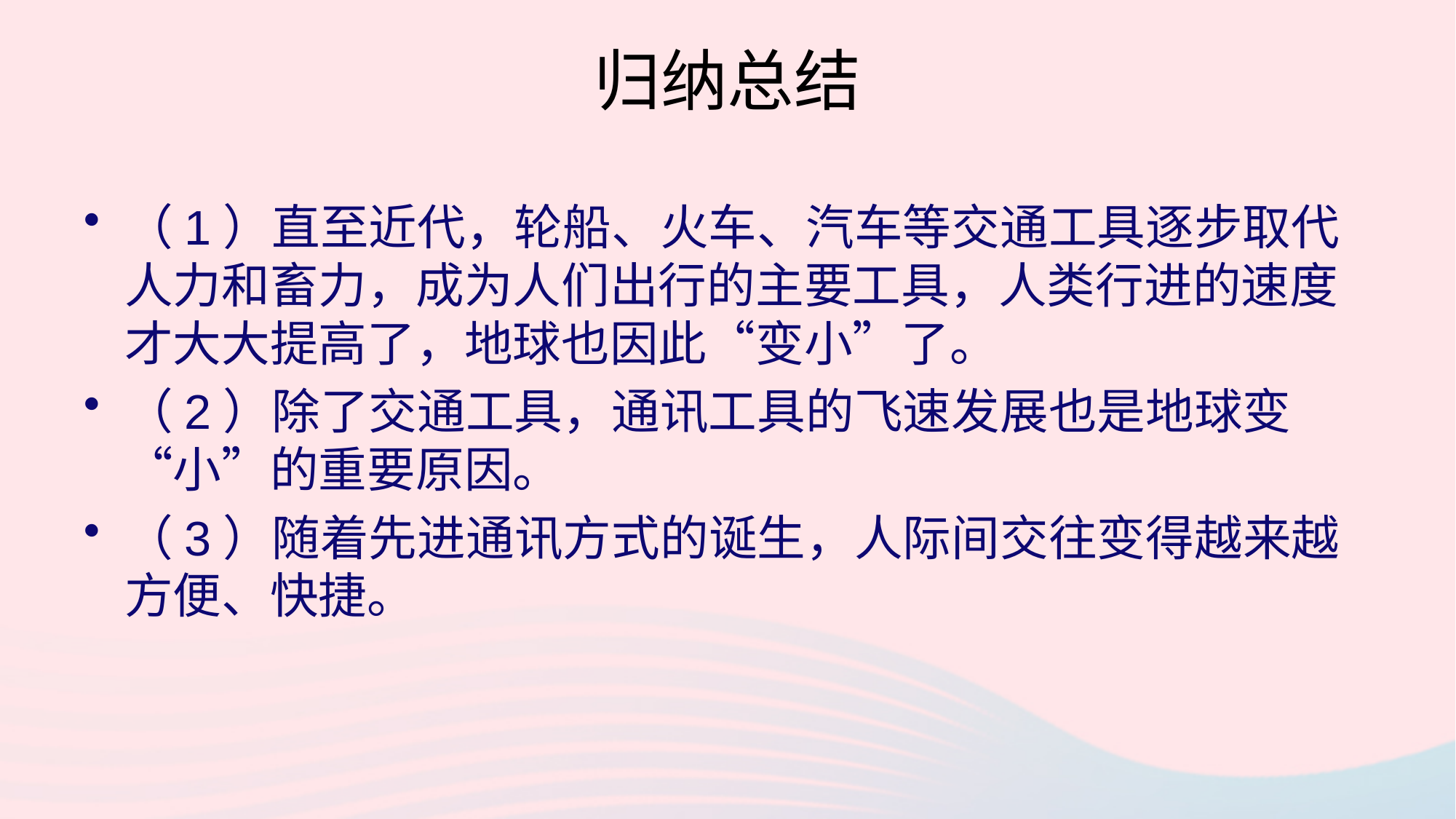

# 归纳总结
（1）直至近代，轮船、火车、汽车等交通工具逐步取代人力和畜力，成为人们出行的主要工具，人类行进的速度才大大提高了，地球也因此“变小”了。
（2）除了交通工具，通讯工具的飞速发展也是地球变“小”的重要原因。
（3）随着先进通讯方式的诞生，人际间交往变得越来越方便、快捷。